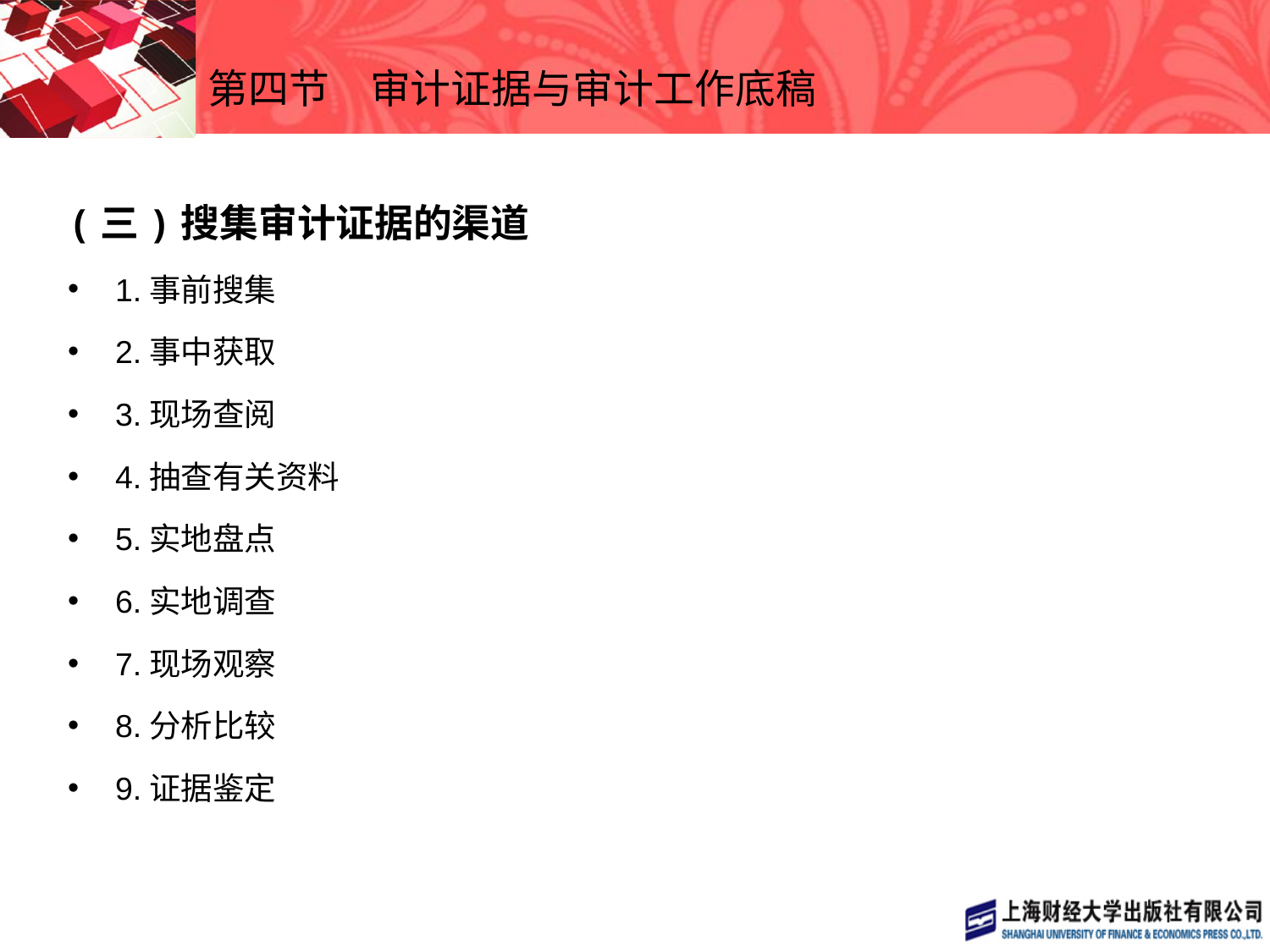

# 第四节　审计证据与审计工作底稿
(三)搜集审计证据的渠道
1.事前搜集
2.事中获取
3.现场查阅
4.抽查有关资料
5.实地盘点
6.实地调查
7.现场观察
8.分析比较
9.证据鉴定